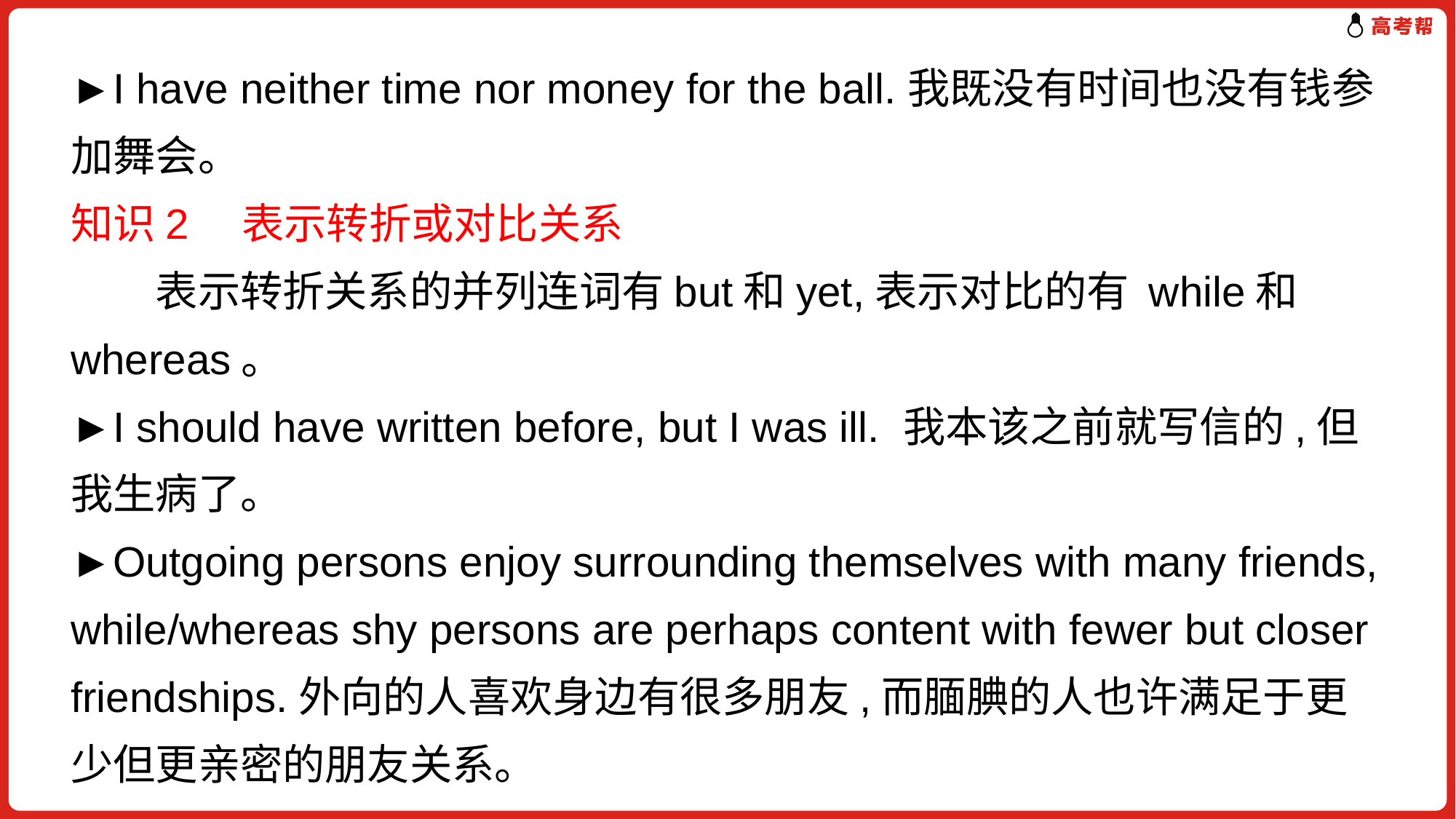

►I have neither time nor money for the ball.我既没有时间也没有钱参加舞会。
知识2　表示转折或对比关系
　　表示转折关系的并列连词有but和yet,表示对比的有 while和whereas。
►I should have written before, but I was ill. 我本该之前就写信的,但我生病了。
►Outgoing persons enjoy surrounding themselves with many friends, while/whereas shy persons are perhaps content with fewer but closer friendships.外向的人喜欢身边有很多朋友,而腼腆的人也许满足于更少但更亲密的朋友关系。